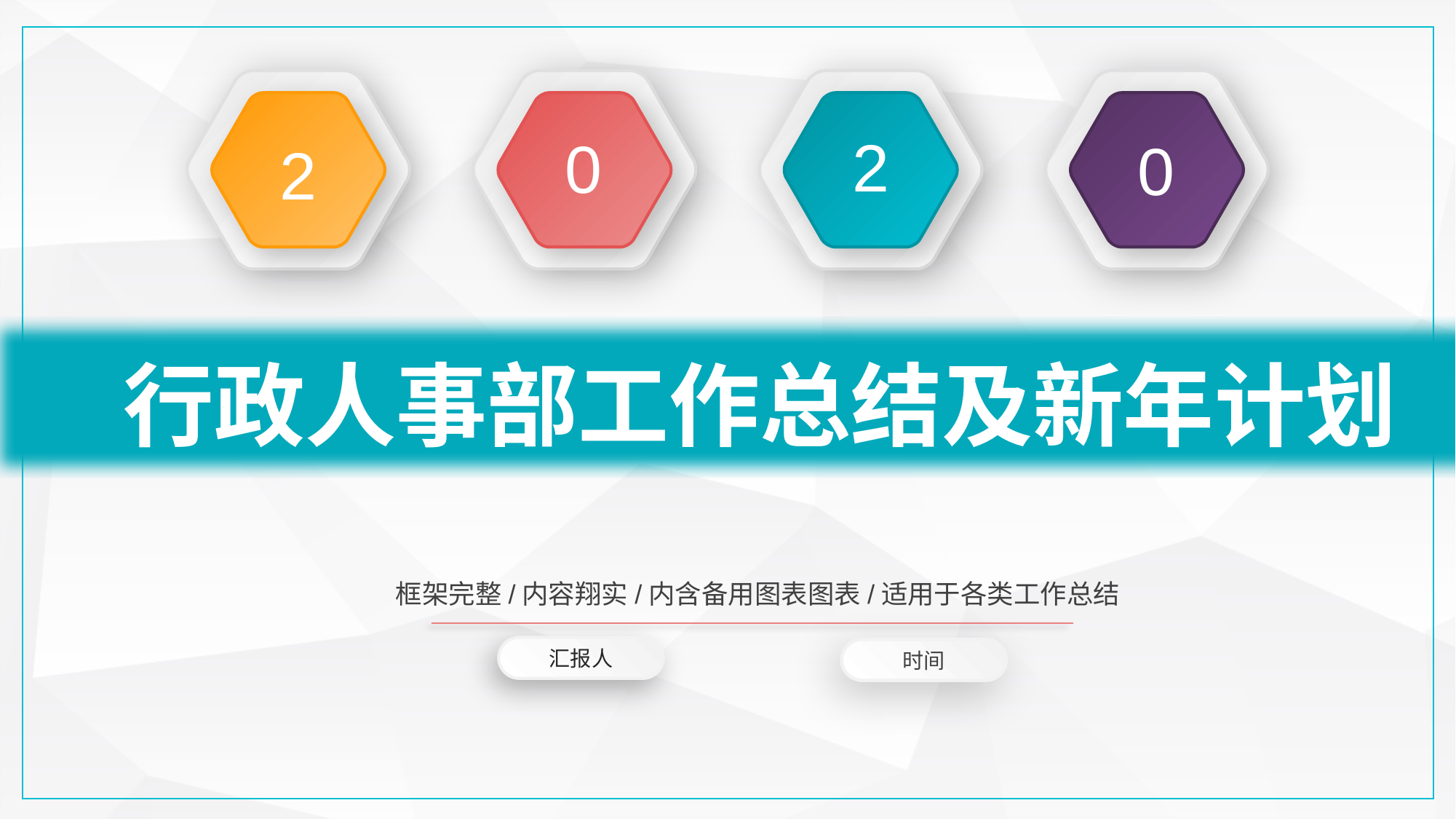

2

0

2

0

行政人事部工作总结及新年计划
框架完整/内容翔实/内含备用图表图表/适用于各类工作总结
汇报人
时间